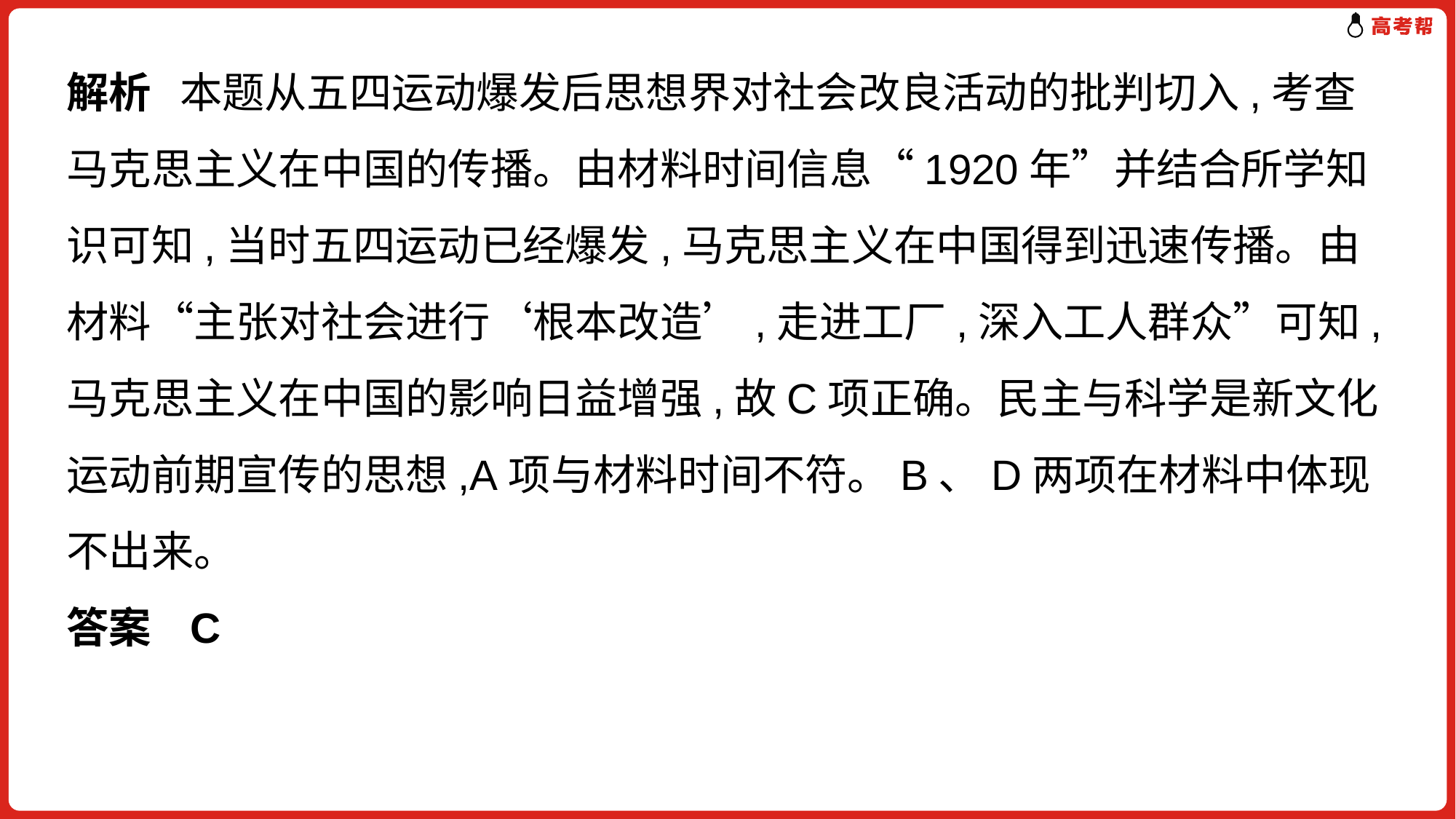

解析   本题从五四运动爆发后思想界对社会改良活动的批判切入,考查马克思主义在中国的传播。由材料时间信息“1920年”并结合所学知识可知,当时五四运动已经爆发,马克思主义在中国得到迅速传播。由材料“主张对社会进行‘根本改造’,走进工厂,深入工人群众”可知,马克思主义在中国的影响日益增强,故C项正确。民主与科学是新文化运动前期宣传的思想,A项与材料时间不符。B、D两项在材料中体现不出来。
答案   C